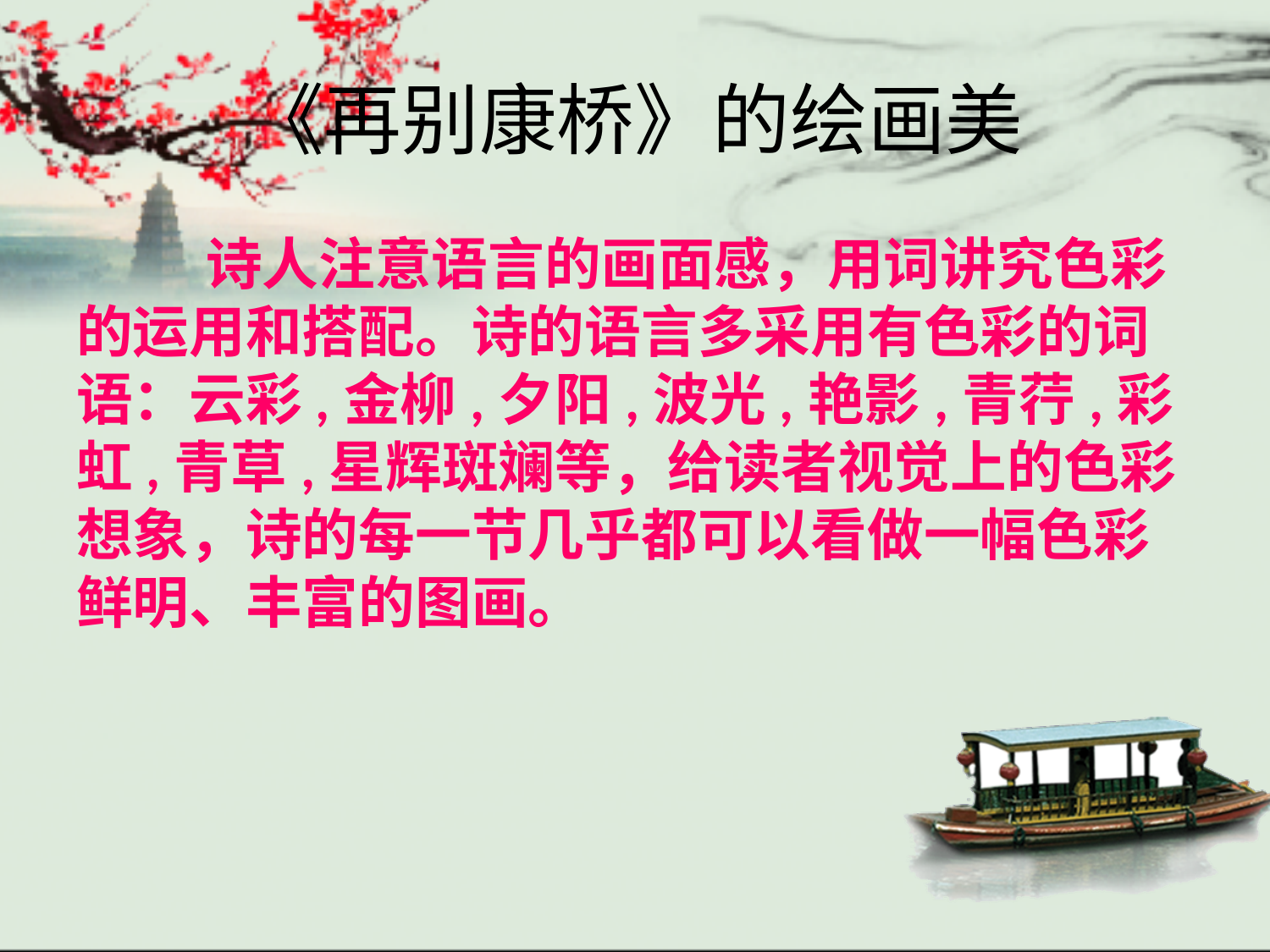

# 《再别康桥》的绘画美
         诗人注意语言的画面感，用词讲究色彩的运用和搭配。诗的语言多采用有色彩的词语：云彩,金柳,夕阳,波光,艳影,青荇,彩虹,青草,星辉斑斓等，给读者视觉上的色彩想象，诗的每一节几乎都可以看做一幅色彩鲜明、丰富的图画。